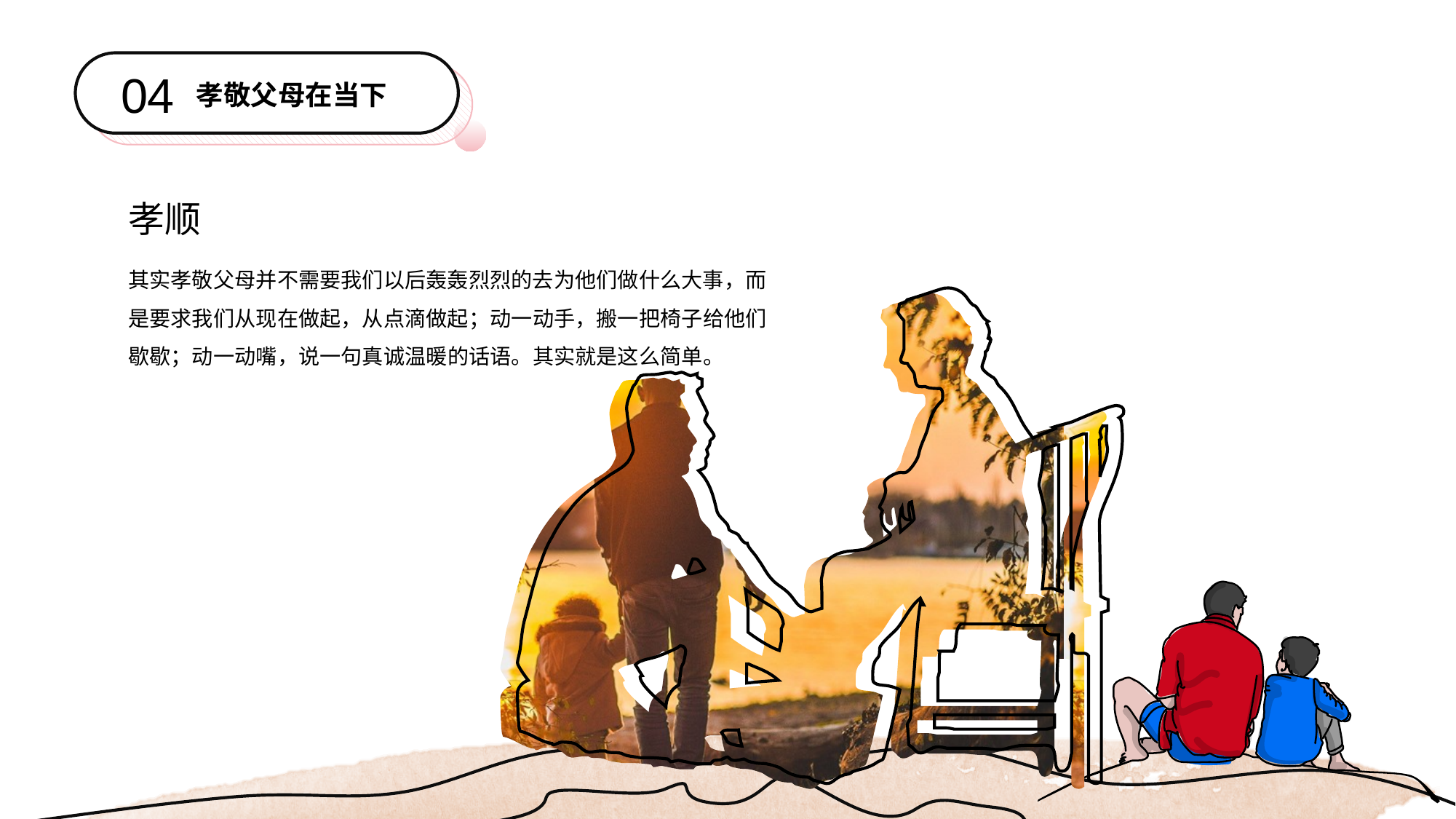

04

孝敬父母在当下

孝顺
其实孝敬父母并不需要我们以后轰轰烈烈的去为他们做什么大事，而是要求我们从现在做起，从点滴做起；动一动手，搬一把椅子给他们歇歇；动一动嘴，说一句真诚温暖的话语。其实就是这么简单。